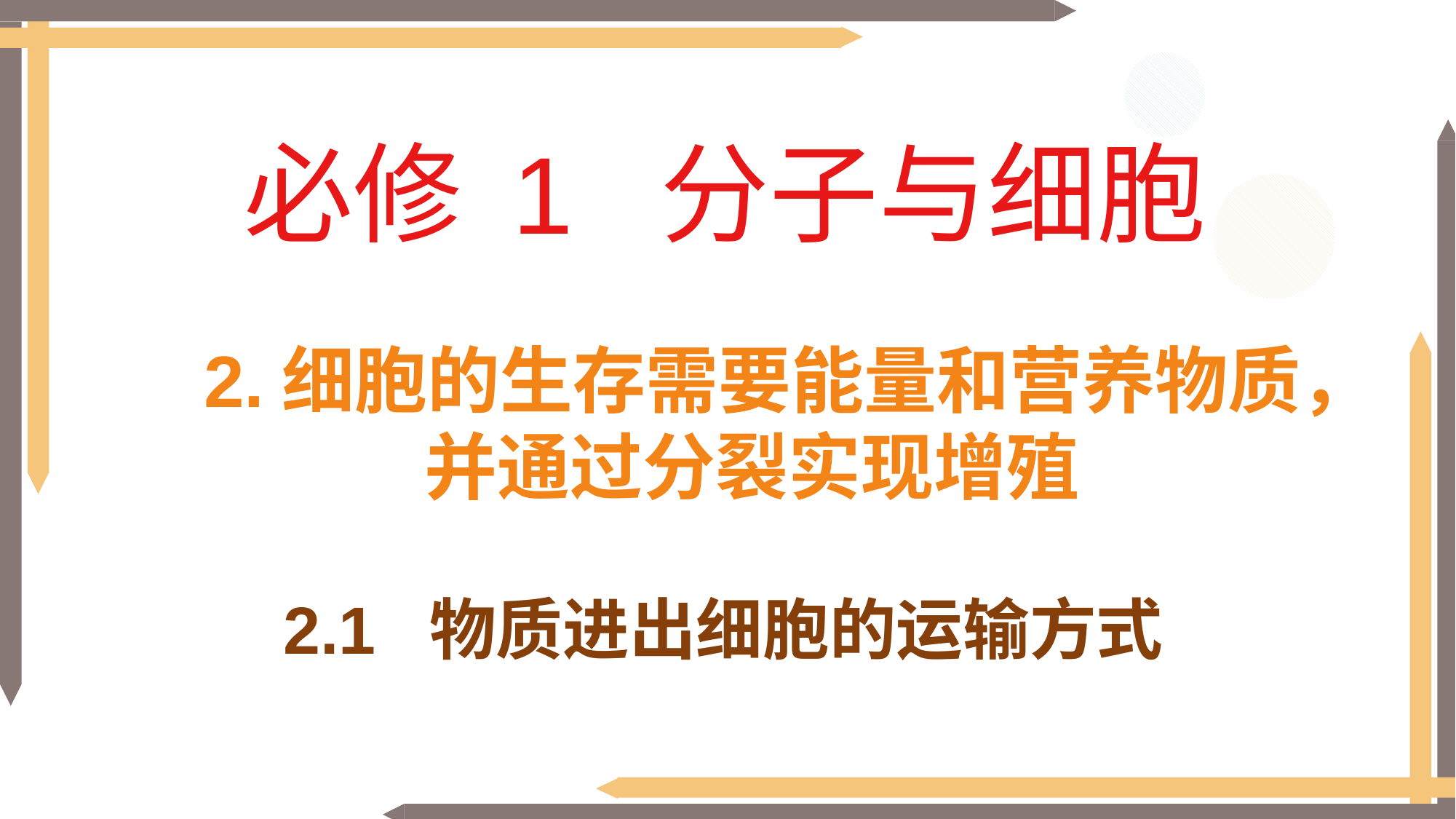

必修 1  分子与细胞

2.细胞的生存需要能量和营养物质，并通过分裂实现增殖
2.1  物质进出细胞的运输方式